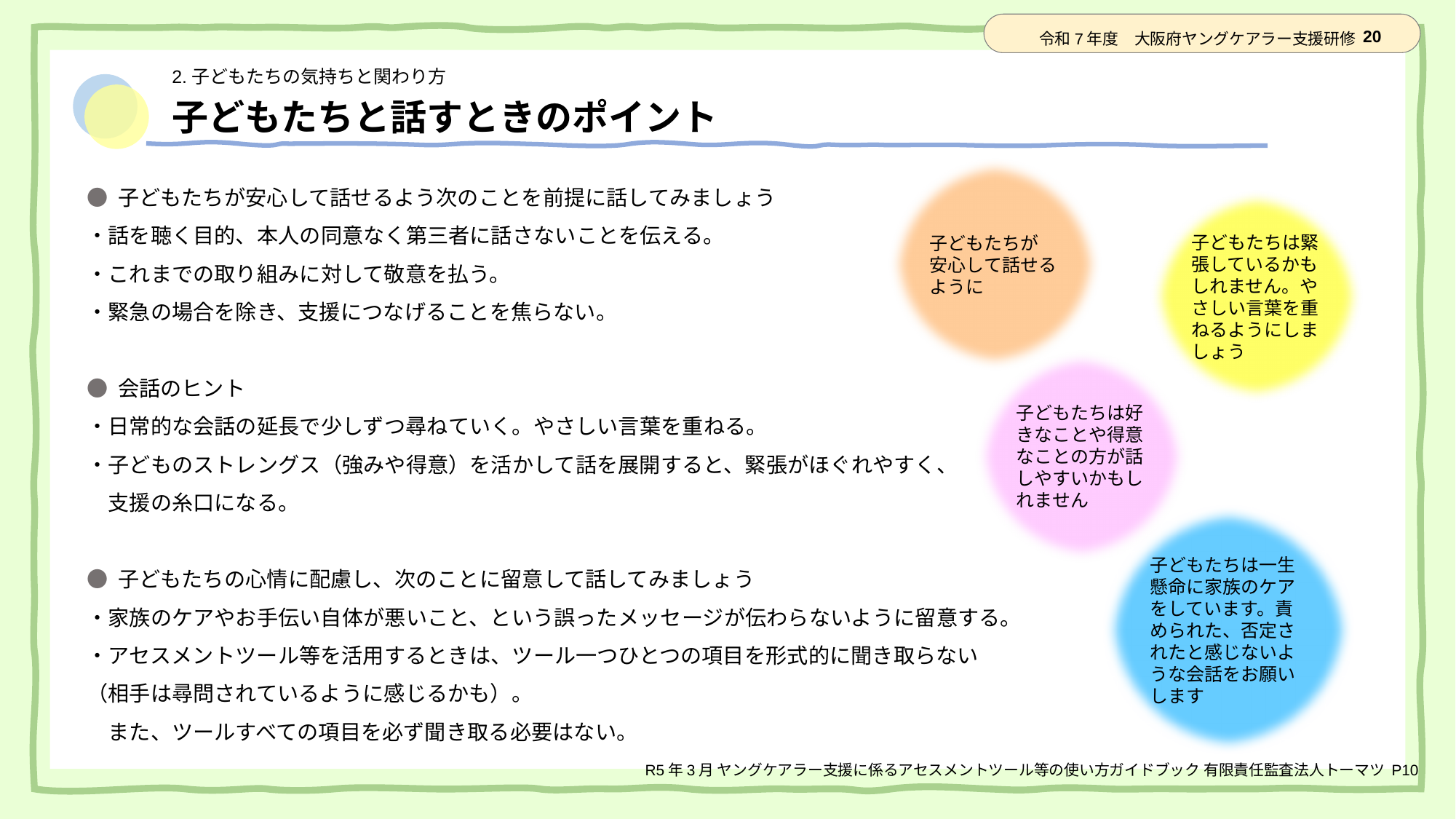

# 子どもたちと話すときのポイント
子どもたちが
安心して話せるように
● 子どもたちが安心して話せるよう次のことを前提に話してみましょう
・話を聴く目的、本人の同意なく第三者に話さないことを伝える。
・これまでの取り組みに対して敬意を払う。
・緊急の場合を除き、支援につなげることを焦らない。

● 会話のヒント
・日常的な会話の延長で少しずつ尋ねていく。やさしい言葉を重ねる。
・子どものストレングス（強みや得意）を活かして話を展開すると、緊張がほぐれやすく、
　支援の糸口になる。

● 子どもたちの心情に配慮し、次のことに留意して話してみましょう
・家族のケアやお手伝い自体が悪いこと、という誤ったメッセージが伝わらないように留意する。
・アセスメントツール等を活用するときは、ツール一つひとつの項目を形式的に聞き取らない
（相手は尋問されているように感じるかも）。
　また、ツールすべての項目を必ず聞き取る必要はない。
子どもたちは緊張しているかもしれません。やさしい言葉を重ねるようにしましょう
子どもたちは好きなことや得意なことの方が話しやすいかもしれません
子どもたちは一生懸命に家族のケアをしています。責められた、否定されたと感じないような会話をお願いします
R5年3月 ヤングケアラー支援に係るアセスメントツール等の使い方ガイドブック 有限責任監査法人トーマツ P10